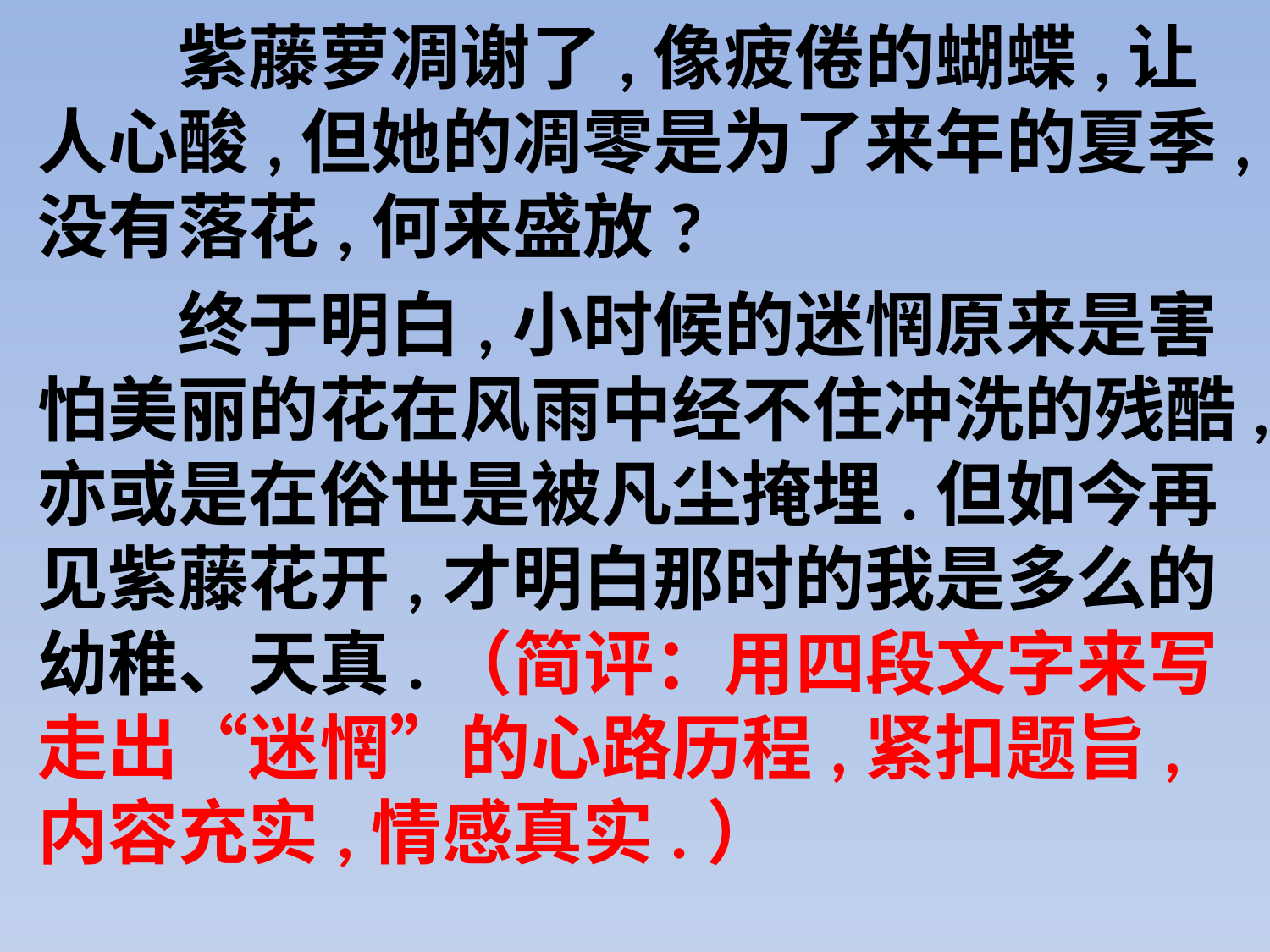

紫藤萝凋谢了,像疲倦的蝴蝶,让人心酸,但她的凋零是为了来年的夏季,没有落花,何来盛放?
　　终于明白,小时候的迷惘原来是害怕美丽的花在风雨中经不住冲洗的残酷,亦或是在俗世是被凡尘掩埋.但如今再见紫藤花开,才明白那时的我是多么的幼稚、天真.（简评：用四段文字来写走出“迷惘”的心路历程,紧扣题旨,内容充实,情感真实.）